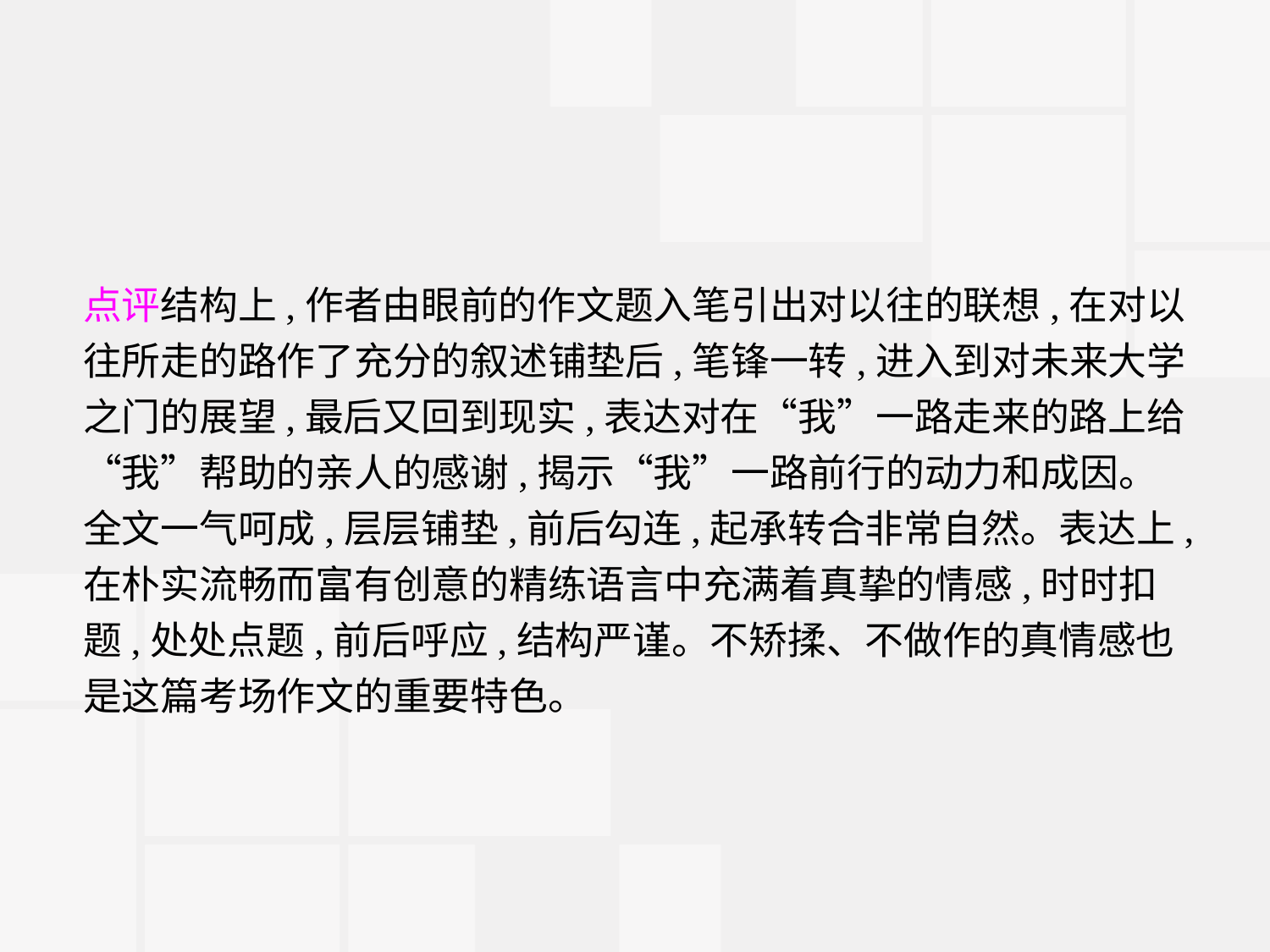

点评结构上,作者由眼前的作文题入笔引出对以往的联想,在对以往所走的路作了充分的叙述铺垫后,笔锋一转,进入到对未来大学之门的展望,最后又回到现实,表达对在“我”一路走来的路上给“我”帮助的亲人的感谢,揭示“我”一路前行的动力和成因。全文一气呵成,层层铺垫,前后勾连,起承转合非常自然。表达上,在朴实流畅而富有创意的精练语言中充满着真挚的情感,时时扣题,处处点题,前后呼应,结构严谨。不矫揉、不做作的真情感也是这篇考场作文的重要特色。